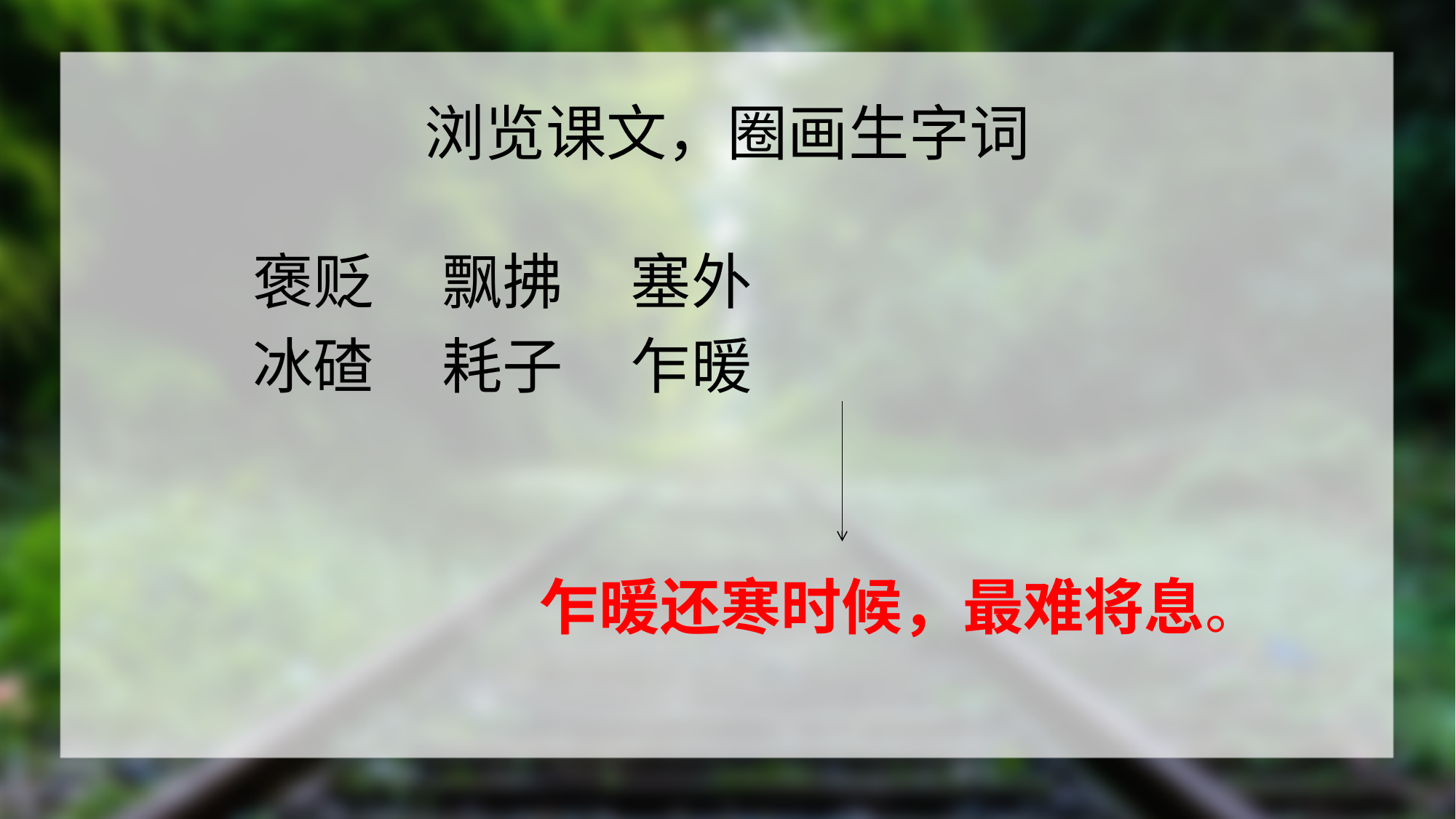

# 浏览课文，圈画生字词
褒贬     飘拂     塞外
冰碴     耗子     乍暖
乍暖还寒时候，最难将息。